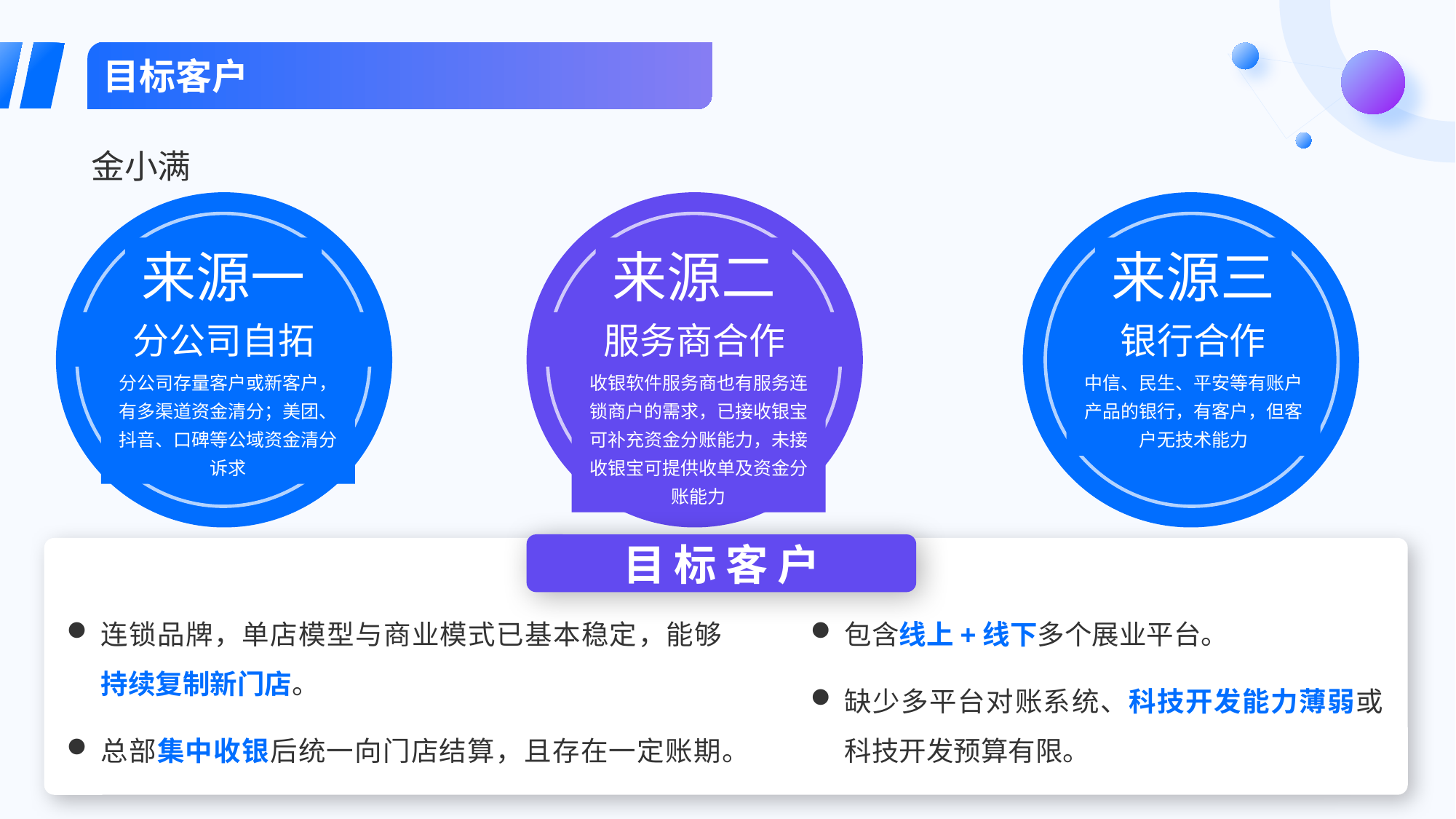

目标客户

金小满

来源一
分公司自拓
分公司存量客户或新客户，有多渠道资金清分；美团、抖音、口碑等公域资金清分诉求
来源二
服务商合作
收银软件服务商也有服务连锁商户的需求，已接收银宝可补充资金分账能力，未接收银宝可提供收单及资金分账能力
来源三
银行合作
中信、民生、平安等有账户产品的银行，有客户，但客户无技术能力
目标客户

连锁品牌，单店模型与商业模式已基本稳定，能够持续复制新门店。
总部集中收银后统一向门店结算，且存在一定账期。
包含线上+线下多个展业平台。
缺少多平台对账系统、科技开发能力薄弱或科技开发预算有限。